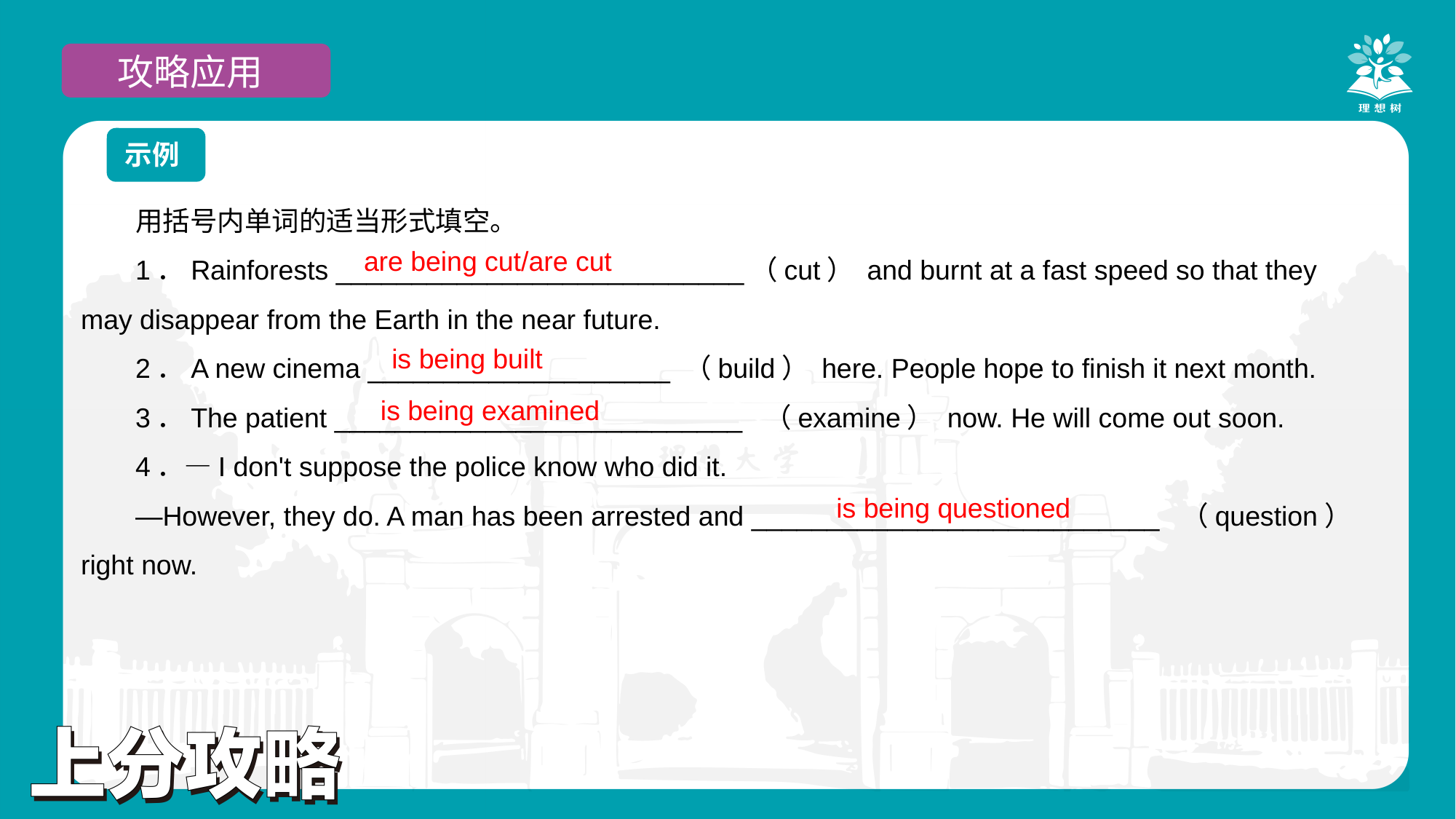

攻略应用

示例
用括号内单词的适当形式填空。
1．Rainforests ___________________________（cut） and burnt at a fast speed so that they may disappear from the Earth in the near future.
2．A new cinema ____________________ （build） here. People hope to finish it next month.
3．The patient ___________________________  （examine） now. He will come out soon.
4．—I don't suppose the police know who did it.
—However, they do. A man has been arrested and ___________________________  （question） right now.
are being cut/are cut
is being built
is being examined
is being questioned